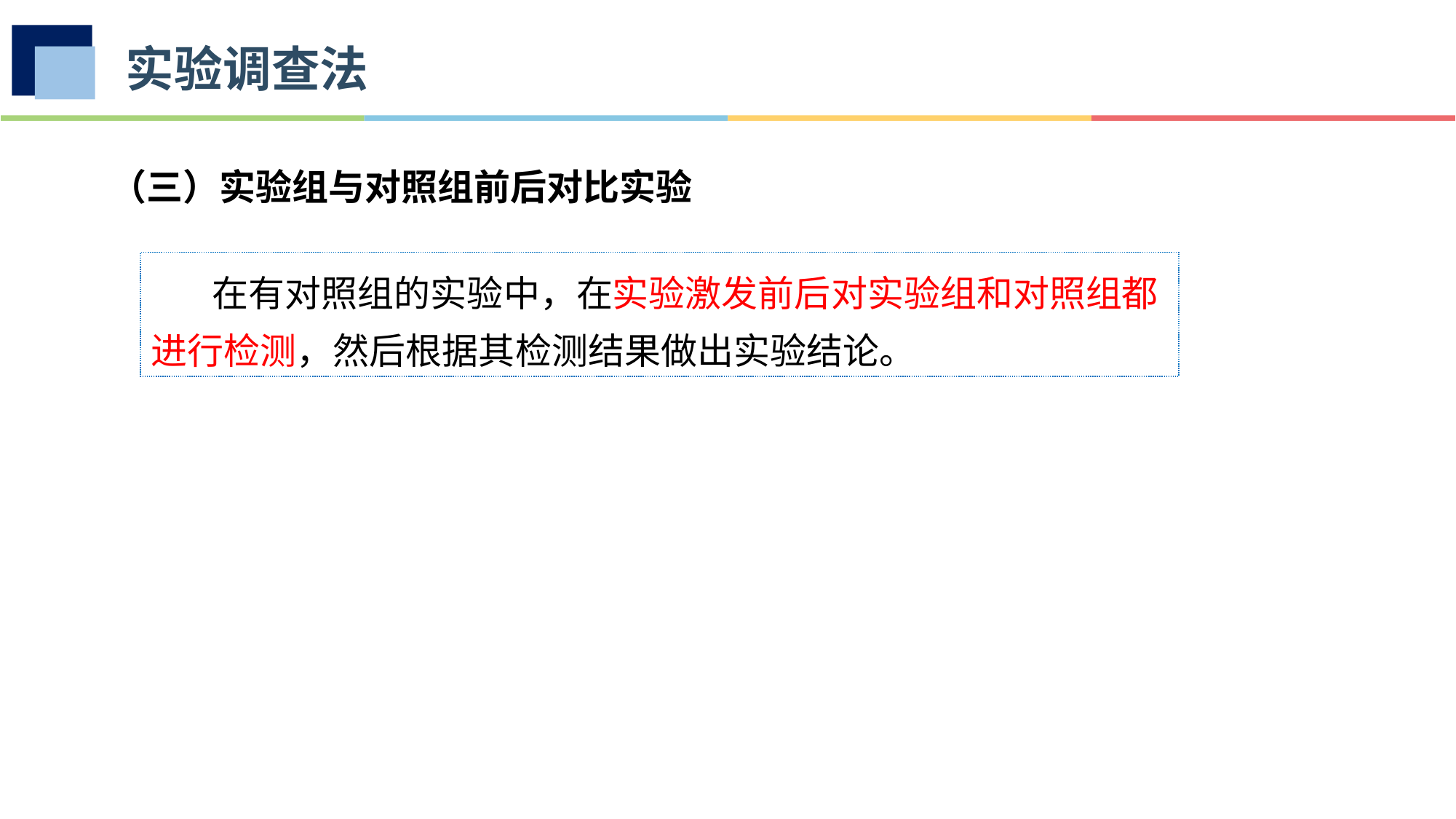

实验调查法

（三）实验组与对照组前后对比实验
        在有对照组的实验中，在实验激发前后对实验组和对照组都进行检测，然后根据其检测结果做出实验结论。